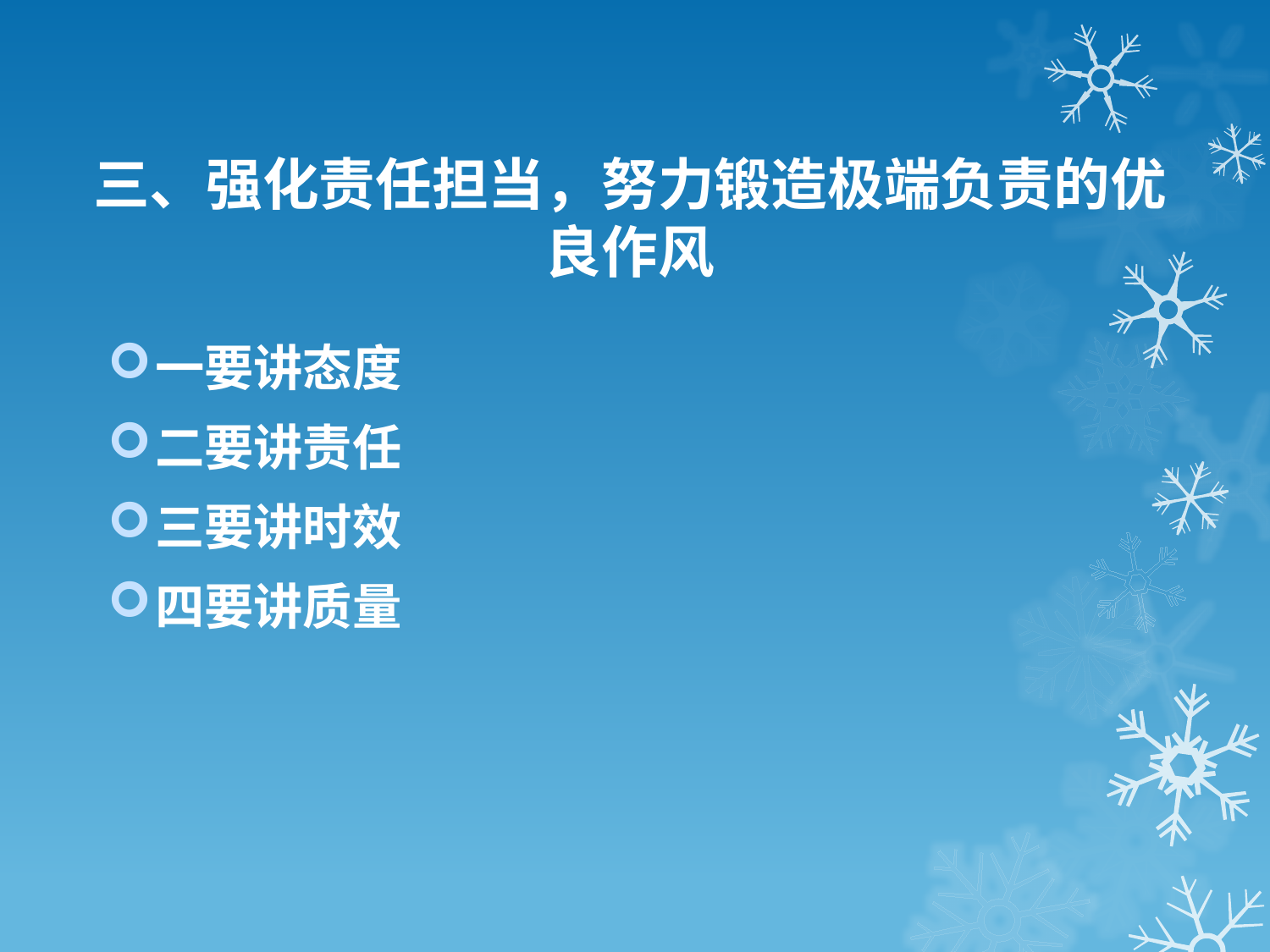

一要讲态度
二要讲责任
三要讲时效
四要讲质量
# 三、强化责任担当，努力锻造极端负责的优良作风